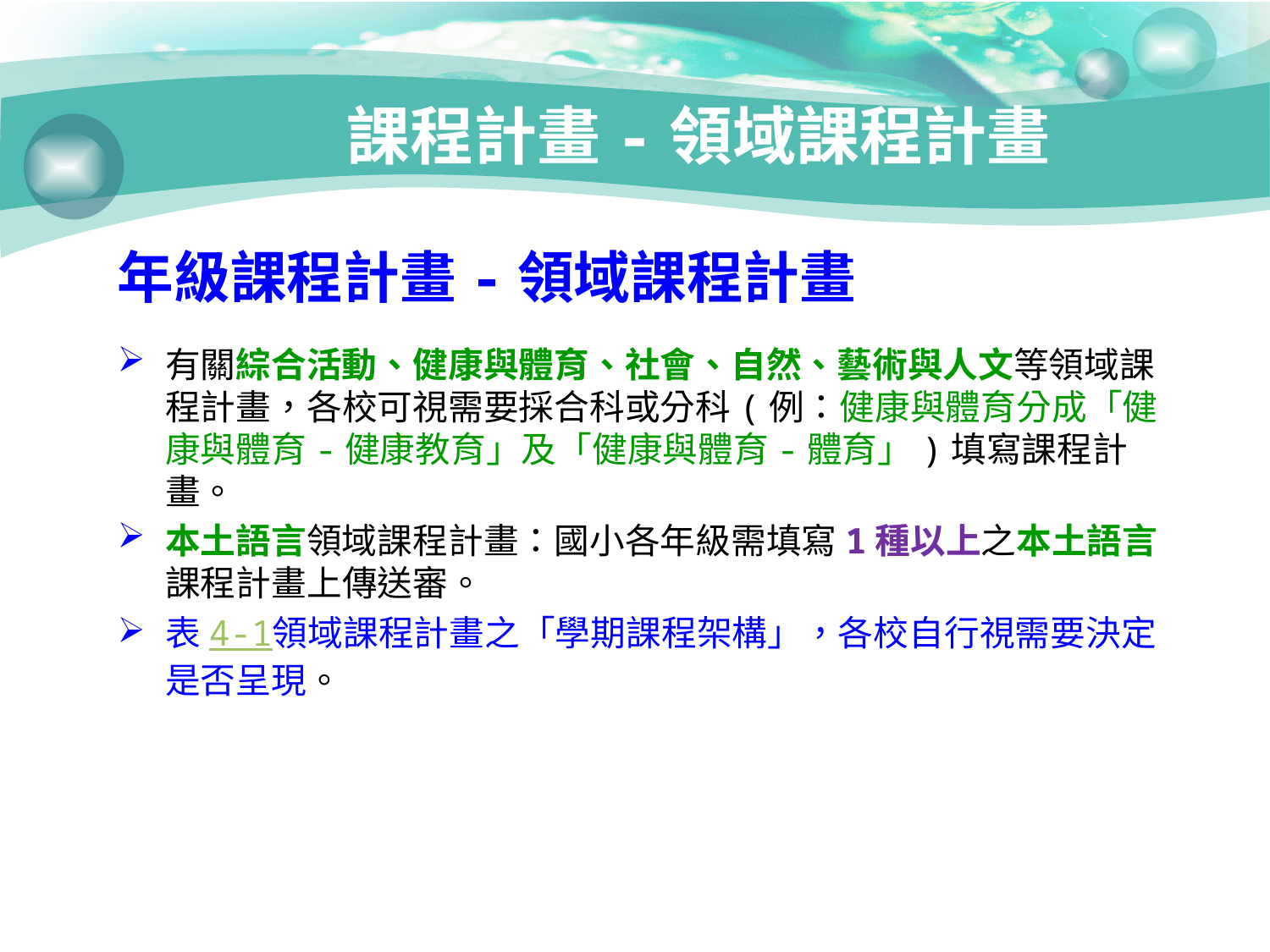

# 課程計畫-領域課程計畫
年級課程計畫-領域課程計畫

有關綜合活動、健康與體育、社會、自然、藝術與人文等領域課程計畫，各校可視需要採合科或分科(例：健康與體育分成「健康與體育-健康教育」及「健康與體育-體育」)填寫課程計畫。
本土語言領域課程計畫：國小各年級需填寫1種以上之本土語言課程計畫上傳送審。
表4-1領域課程計畫之「學期課程架構」，各校自行視需要決定是否呈現。